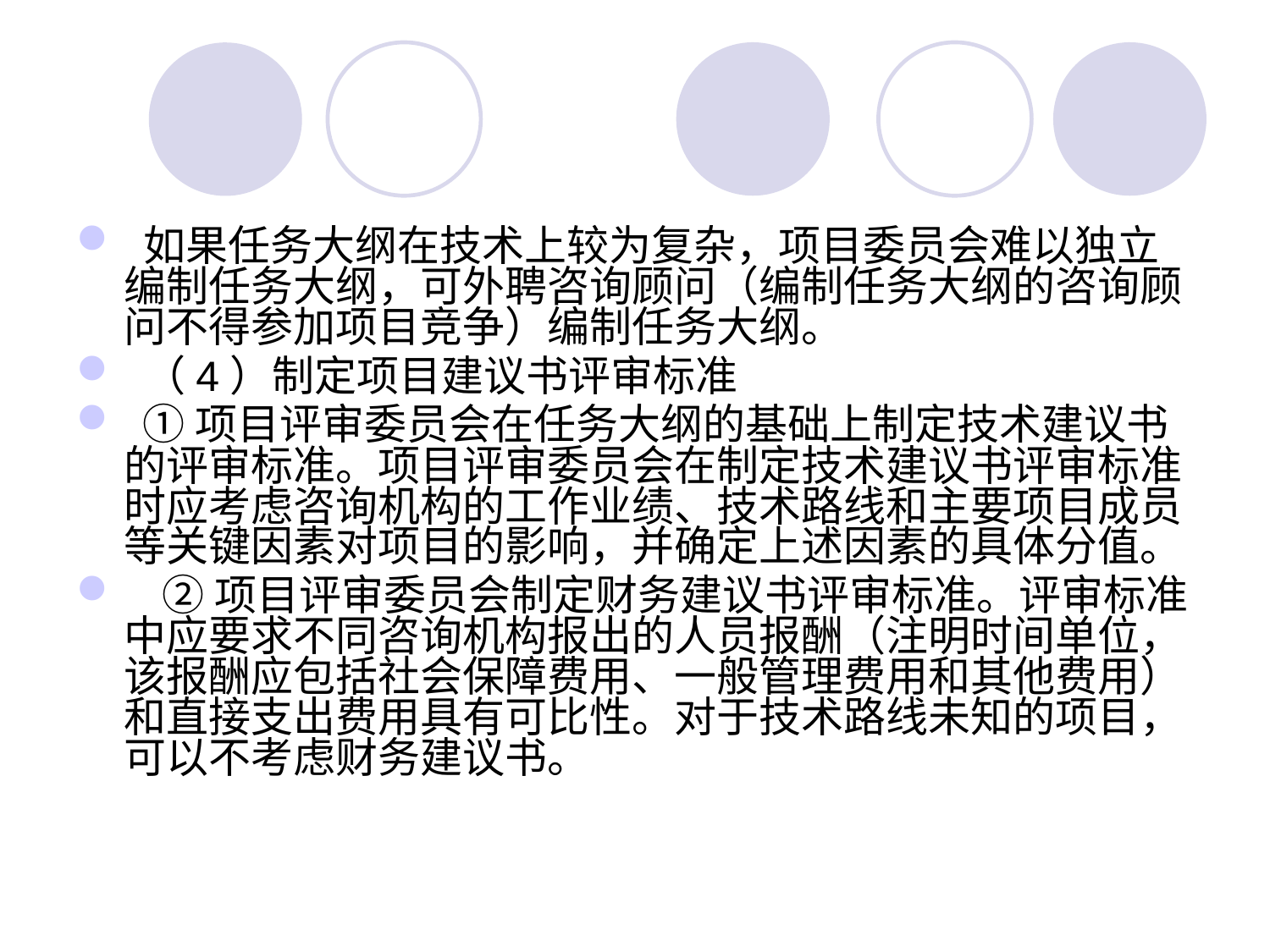

#
 如果任务大纲在技术上较为复杂，项目委员会难以独立编制任务大纲，可外聘咨询顾问（编制任务大纲的咨询顾问不得参加项目竞争）编制任务大纲。
 （4）制定项目建议书评审标准
  ①项目评审委员会在任务大纲的基础上制定技术建议书的评审标准。项目评审委员会在制定技术建议书评审标准时应考虑咨询机构的工作业绩、技术路线和主要项目成员等关键因素对项目的影响，并确定上述因素的具体分值。
    ②项目评审委员会制定财务建议书评审标准。评审标准中应要求不同咨询机构报出的人员报酬（注明时间单位，该报酬应包括社会保障费用、一般管理费用和其他费用）和直接支出费用具有可比性。对于技术路线未知的项目，可以不考虑财务建议书。